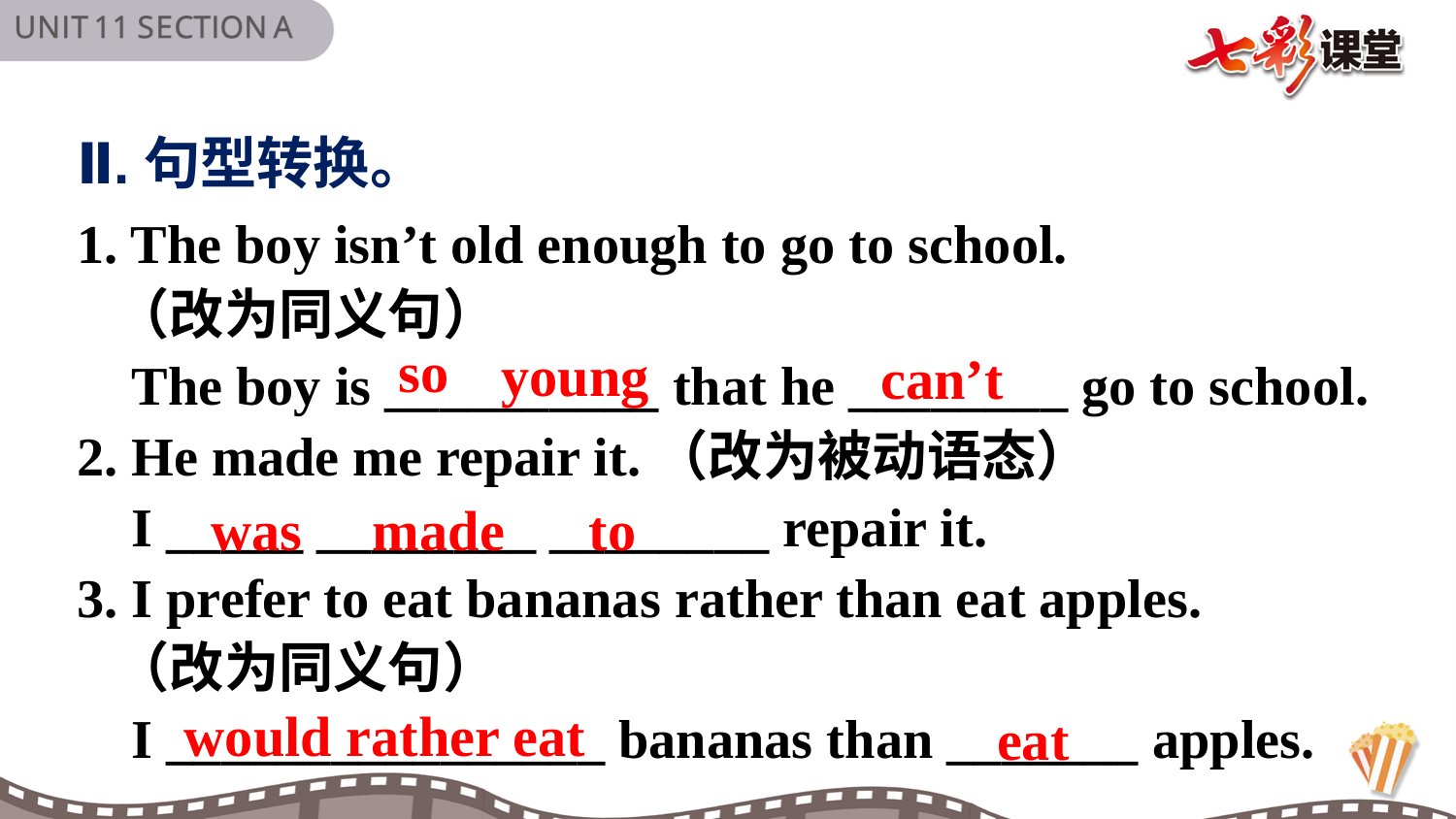

Ⅱ.句型转换。
1. The boy isn’t old enough to go to school.
  （改为同义句）
    The boy is __________ that he ________ go to school.
2. He made me repair it.（改为被动语态）
    I _____ ________ ________ repair it.
3. I prefer to eat bananas rather than eat apples.
  （改为同义句）
    I ________________ bananas than _______ apples.
so
young
can’t
was     made      to
would rather eat
eat